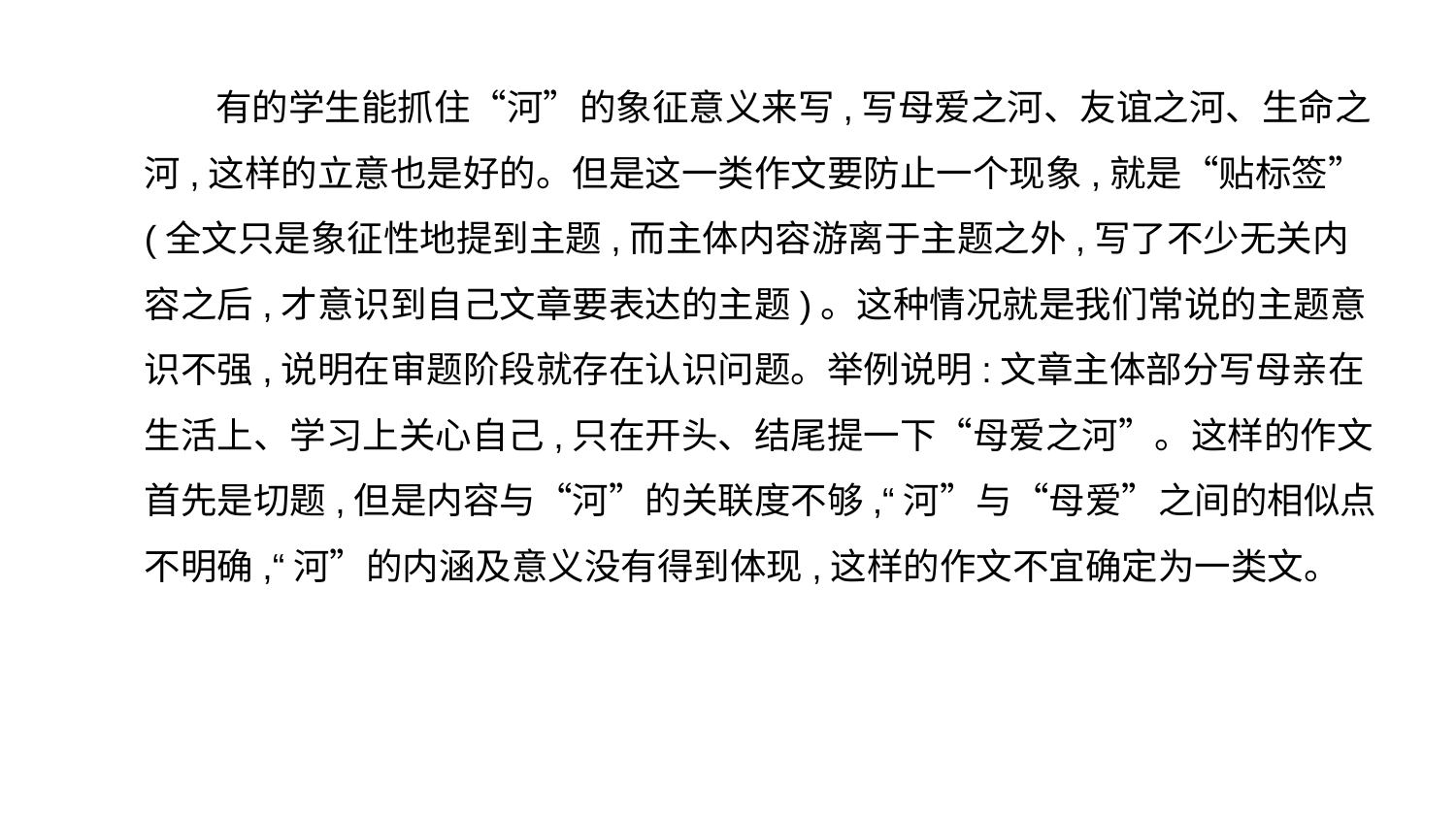

有的学生能抓住“河”的象征意义来写,写母爱之河、友谊之河、生命之河,这样的立意也是好的。但是这一类作文要防止一个现象,就是“贴标签”(全文只是象征性地提到主题,而主体内容游离于主题之外,写了不少无关内容之后,才意识到自己文章要表达的主题)。这种情况就是我们常说的主题意识不强,说明在审题阶段就存在认识问题。举例说明:文章主体部分写母亲在生活上、学习上关心自己,只在开头、结尾提一下“母爱之河”。这样的作文首先是切题,但是内容与“河”的关联度不够,“河”与“母爱”之间的相似点不明确,“河”的内涵及意义没有得到体现,这样的作文不宜确定为一类文。